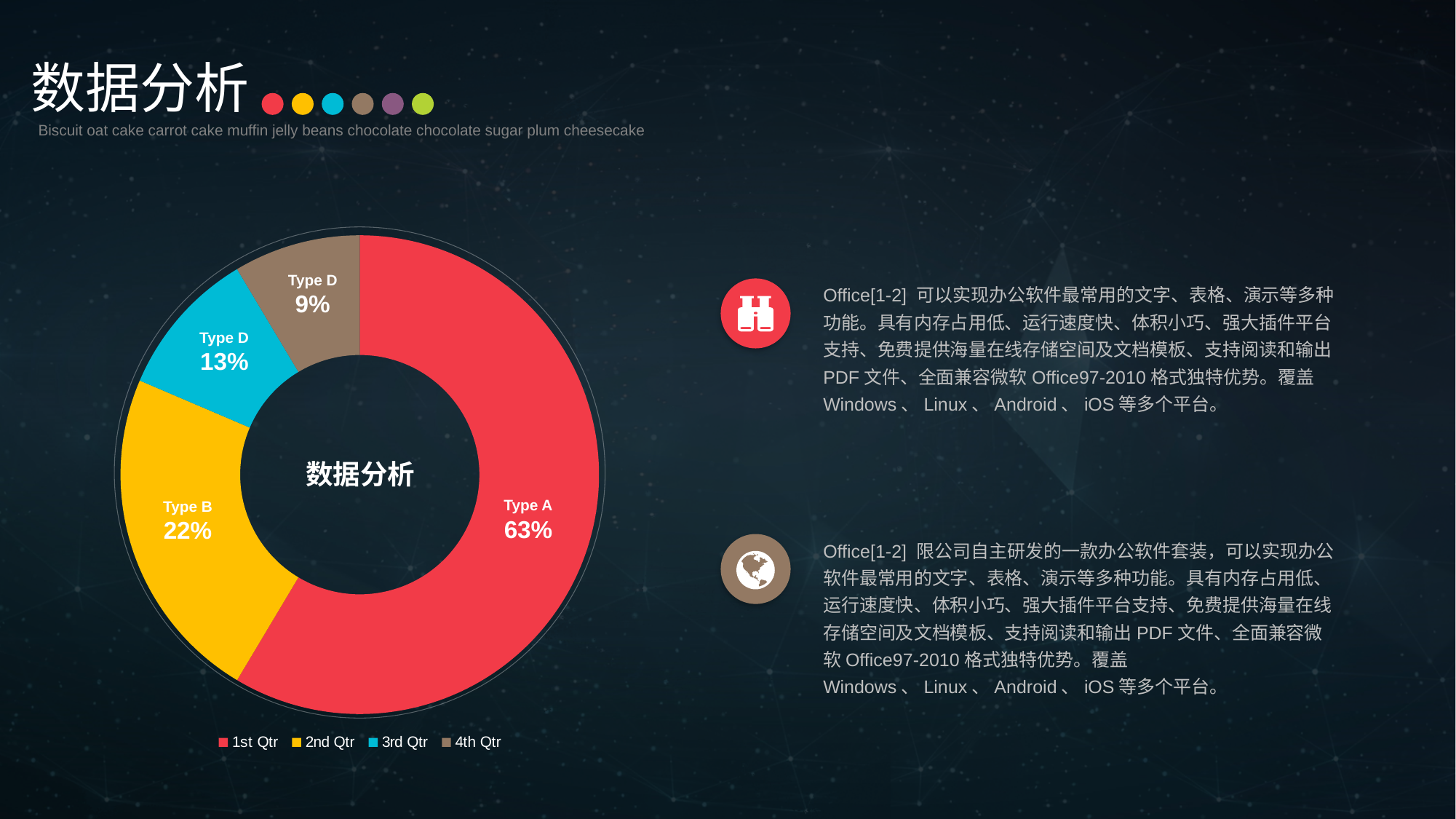

数据分析

Biscuit oat cake carrot cake muffin jelly beans chocolate chocolate sugar plum cheesecake

### Chart

| Category | Sales |
|---|---|
| 1st Qtr | 8.2 |
| 2nd Qtr | 3.2 |
| 3rd Qtr | 1.4 |
| 4th Qtr | 1.2 |
Type D
9%
Type D
13%
数据分析
Type A
63%
Type B
22%

Office[1-2] 可以实现办公软件最常用的文字、表格、演示等多种功能。具有内存占用低、运行速度快、体积小巧、强大插件平台支持、免费提供海量在线存储空间及文档模板、支持阅读和输出PDF文件、全面兼容微软Office97-2010格式独特优势。覆盖Windows、Linux、Android、iOS等多个平台。

Office[1-2] 限公司自主研发的一款办公软件套装，可以实现办公软件最常用的文字、表格、演示等多种功能。具有内存占用低、运行速度快、体积小巧、强大插件平台支持、免费提供海量在线存储空间及文档模板、支持阅读和输出PDF文件、全面兼容微软Office97-2010格式独特优势。覆盖Windows、Linux、Android、iOS等多个平台。